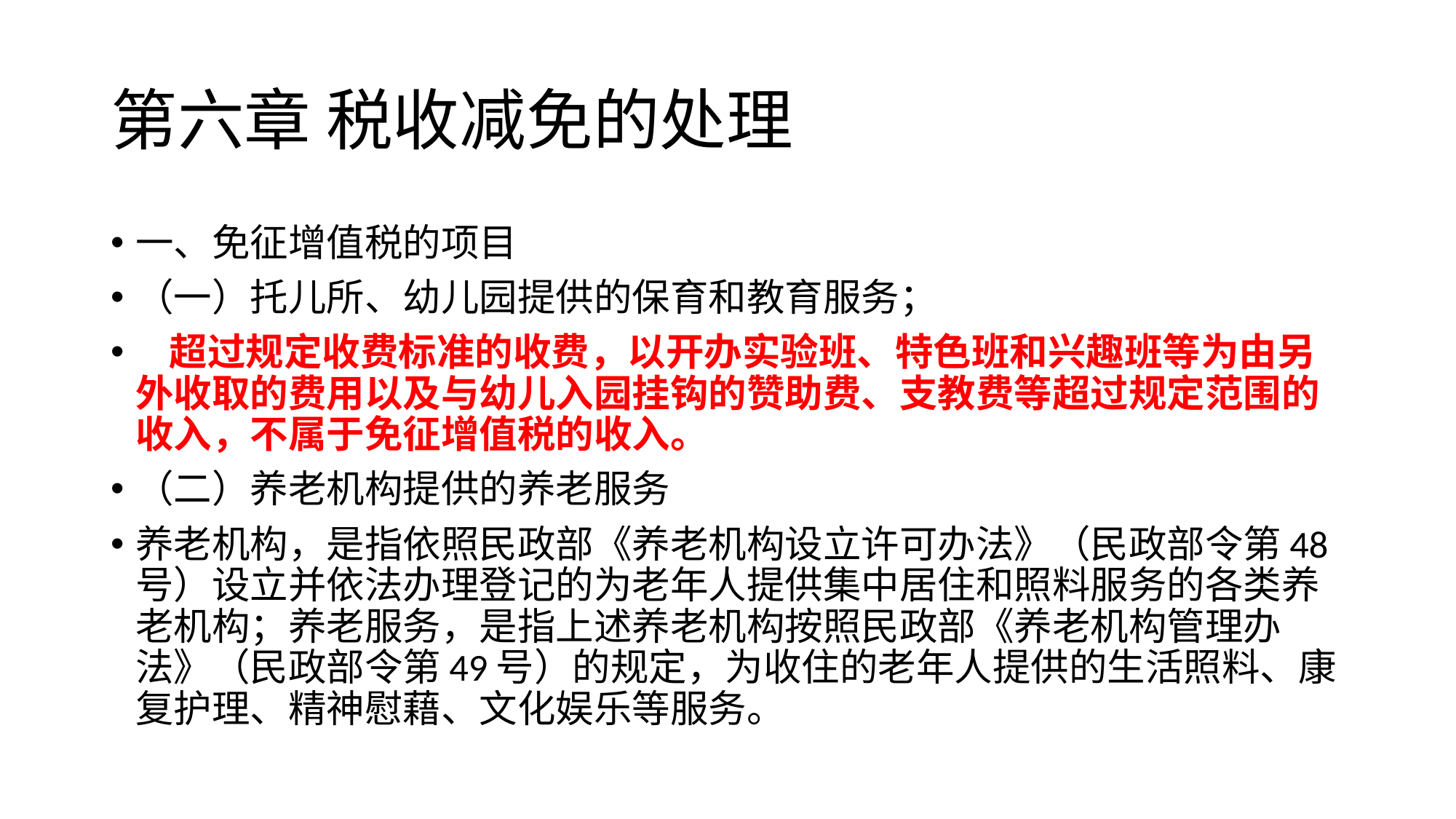

# 第六章 税收减免的处理
一、免征增值税的项目
（一）托儿所、幼儿园提供的保育和教育服务；
   超过规定收费标准的收费，以开办实验班、特色班和兴趣班等为由另外收取的费用以及与幼儿入园挂钩的赞助费、支教费等超过规定范围的收入，不属于免征增值税的收入。
（二）养老机构提供的养老服务
养老机构，是指依照民政部《养老机构设立许可办法》（民政部令第48号）设立并依法办理登记的为老年人提供集中居住和照料服务的各类养老机构；养老服务，是指上述养老机构按照民政部《养老机构管理办法》（民政部令第49号）的规定，为收住的老年人提供的生活照料、康复护理、精神慰藉、文化娱乐等服务。